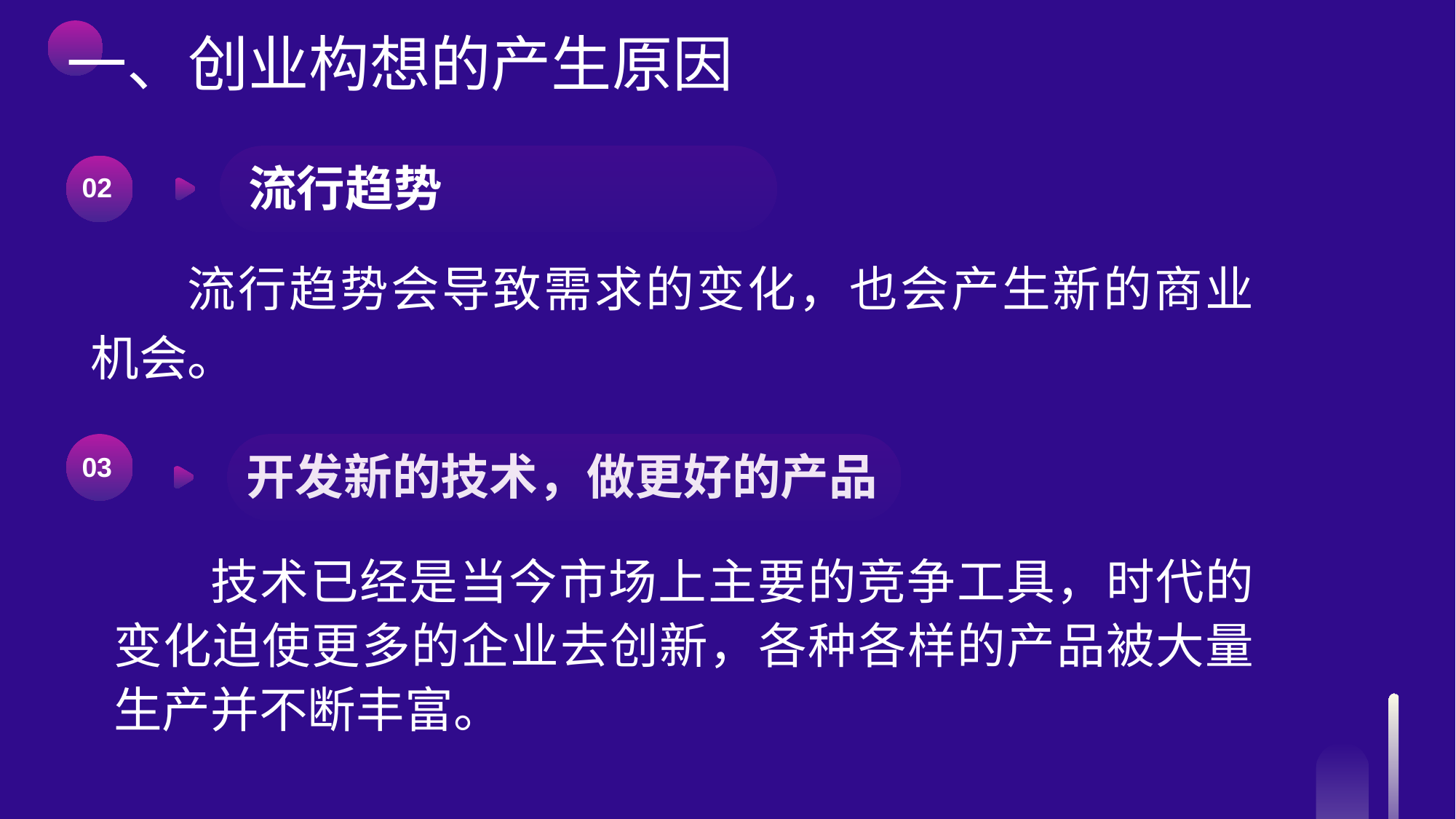

一、创业构想的产生原因

流行趋势

02

流行趋势会导致需求的变化，也会产生新的商业机会。

开发新的技术，做更好的产品
03

技术已经是当今市场上主要的竞争工具，时代的变化迫使更多的企业去创新，各种各样的产品被大量生产并不断丰富。